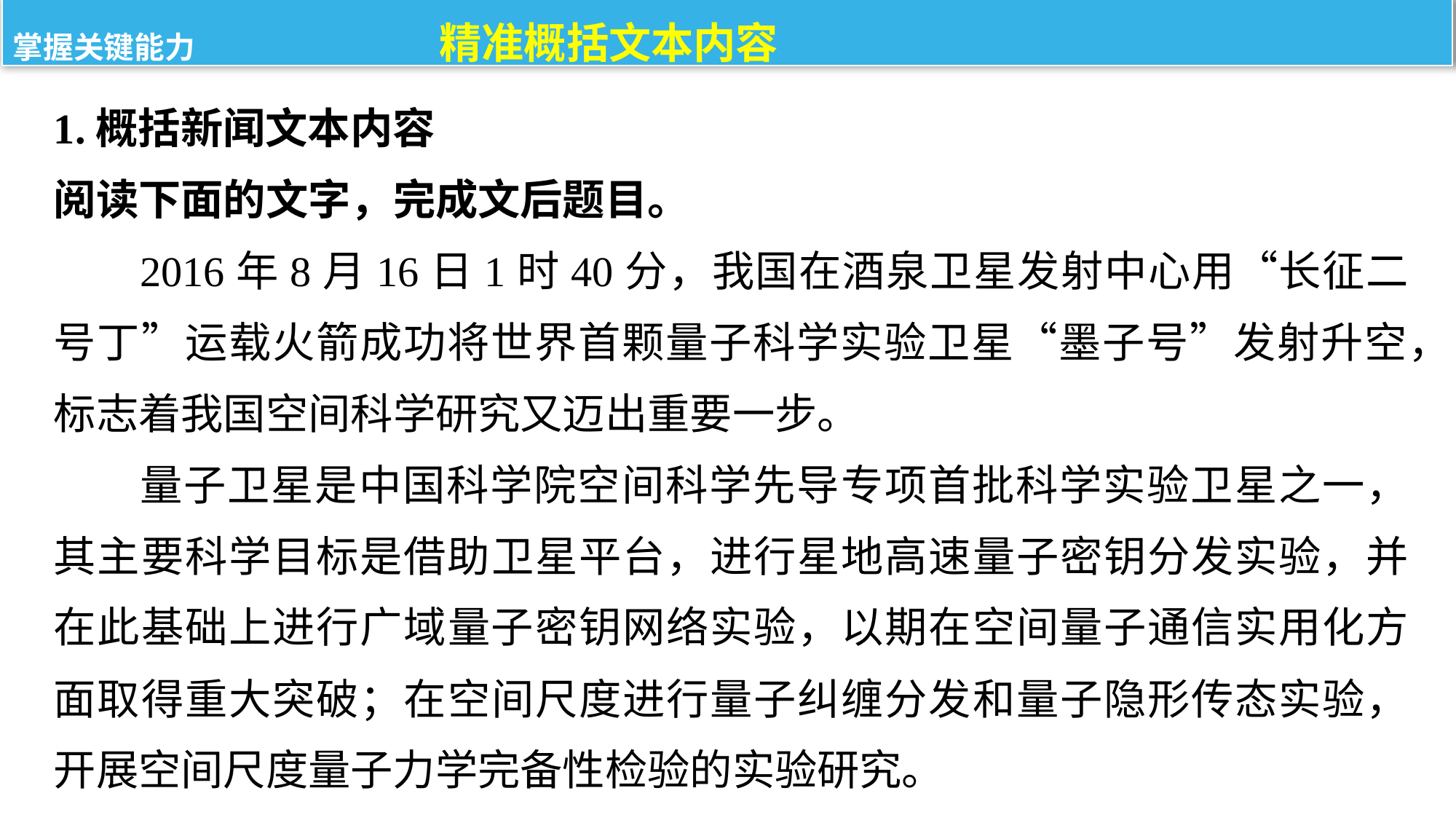

掌握关键能力                             精准概括文本内容
1.概括新闻文本内容
阅读下面的文字，完成文后题目。
2016年8月16日1时40分，我国在酒泉卫星发射中心用“长征二号丁”运载火箭成功将世界首颗量子科学实验卫星“墨子号”发射升空，标志着我国空间科学研究又迈出重要一步。
量子卫星是中国科学院空间科学先导专项首批科学实验卫星之一，其主要科学目标是借助卫星平台，进行星地高速量子密钥分发实验，并在此基础上进行广域量子密钥网络实验，以期在空间量子通信实用化方面取得重大突破；在空间尺度进行量子纠缠分发和量子隐形传态实验，开展空间尺度量子力学完备性检验的实验研究。